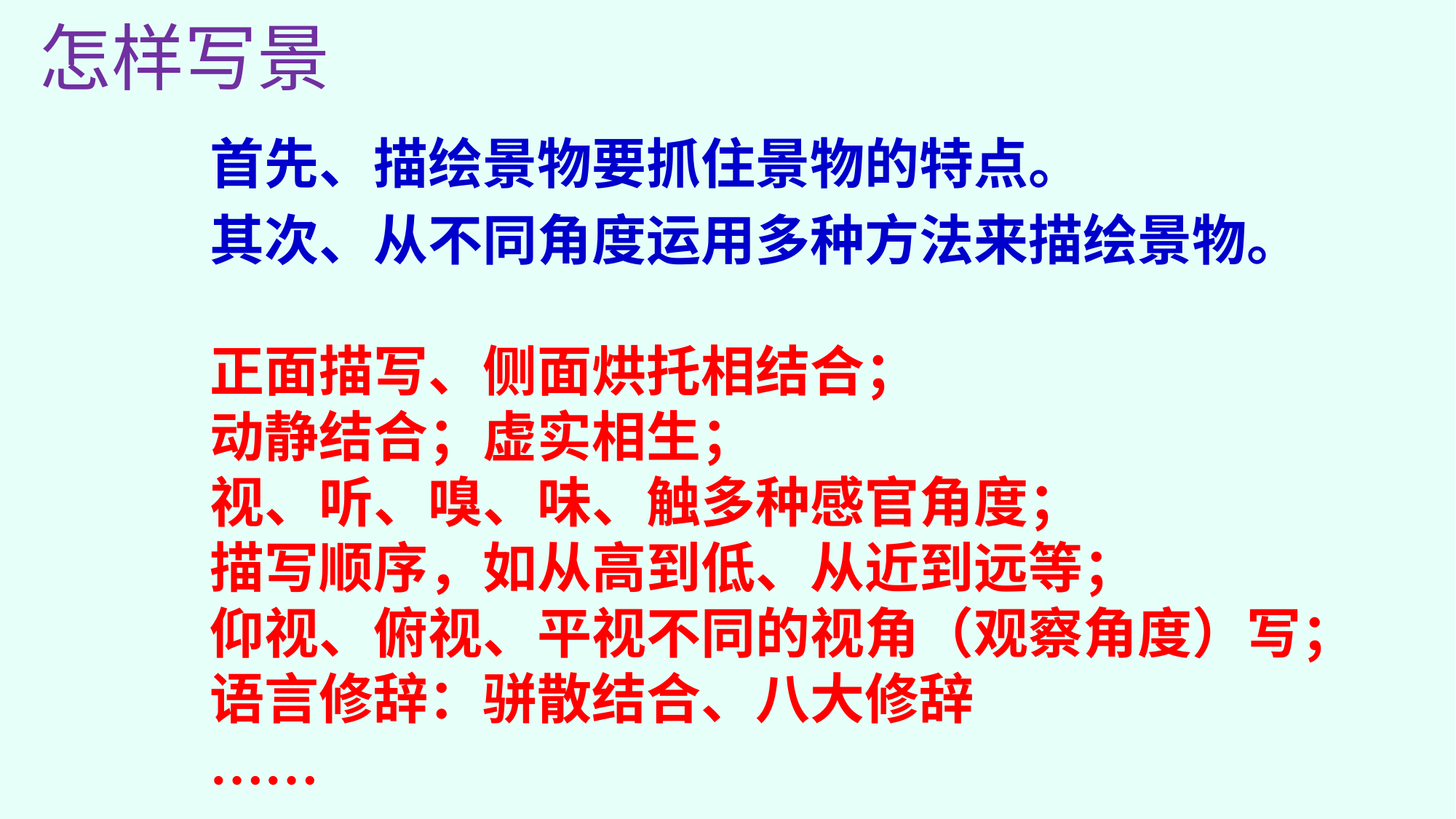

怎样写景
首先、描绘景物要抓住景物的特点。
其次、从不同角度运用多种方法来描绘景物。

正面描写、侧面烘托相结合；
动静结合；虚实相生；
视、听、嗅、味、触多种感官角度；
描写顺序，如从高到低、从近到远等；
仰视、俯视、平视不同的视角（观察角度）写；
语言修辞：骈散结合、八大修辞
……